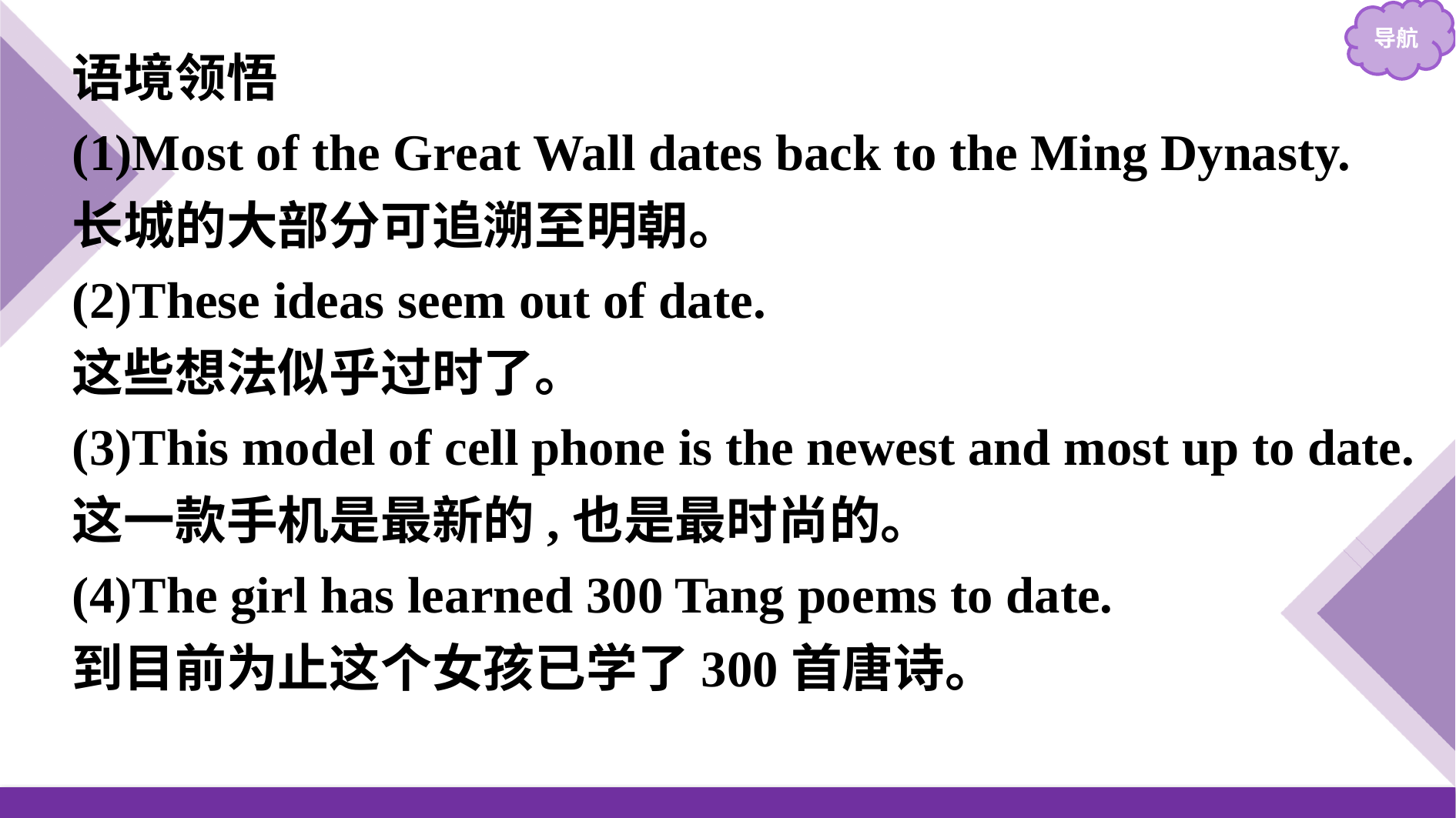

语境领悟
(1)Most of the Great Wall dates back to the Ming Dynasty.
长城的大部分可追溯至明朝。
(2)These ideas seem out of date.
这些想法似乎过时了。
(3)This model of cell phone is the newest and most up to date.
这一款手机是最新的,也是最时尚的。
(4)The girl has learned 300 Tang poems to date.
到目前为止这个女孩已学了300首唐诗。